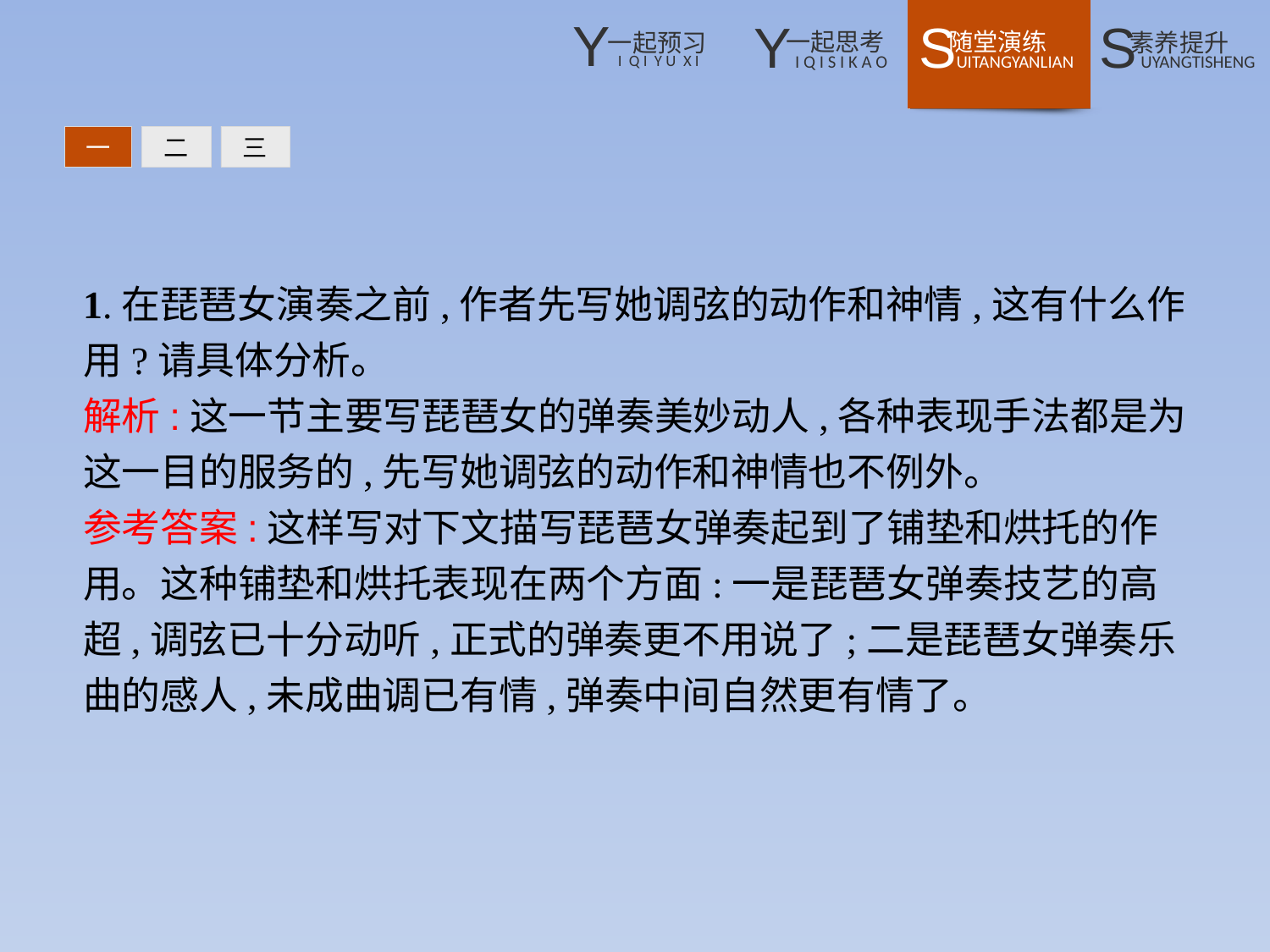

一
二
三
1.在琵琶女演奏之前,作者先写她调弦的动作和神情,这有什么作用?请具体分析。
解析:这一节主要写琵琶女的弹奏美妙动人,各种表现手法都是为这一目的服务的,先写她调弦的动作和神情也不例外。
参考答案:这样写对下文描写琵琶女弹奏起到了铺垫和烘托的作用。这种铺垫和烘托表现在两个方面:一是琵琶女弹奏技艺的高超,调弦已十分动听,正式的弹奏更不用说了;二是琵琶女弹奏乐曲的感人,未成曲调已有情,弹奏中间自然更有情了。